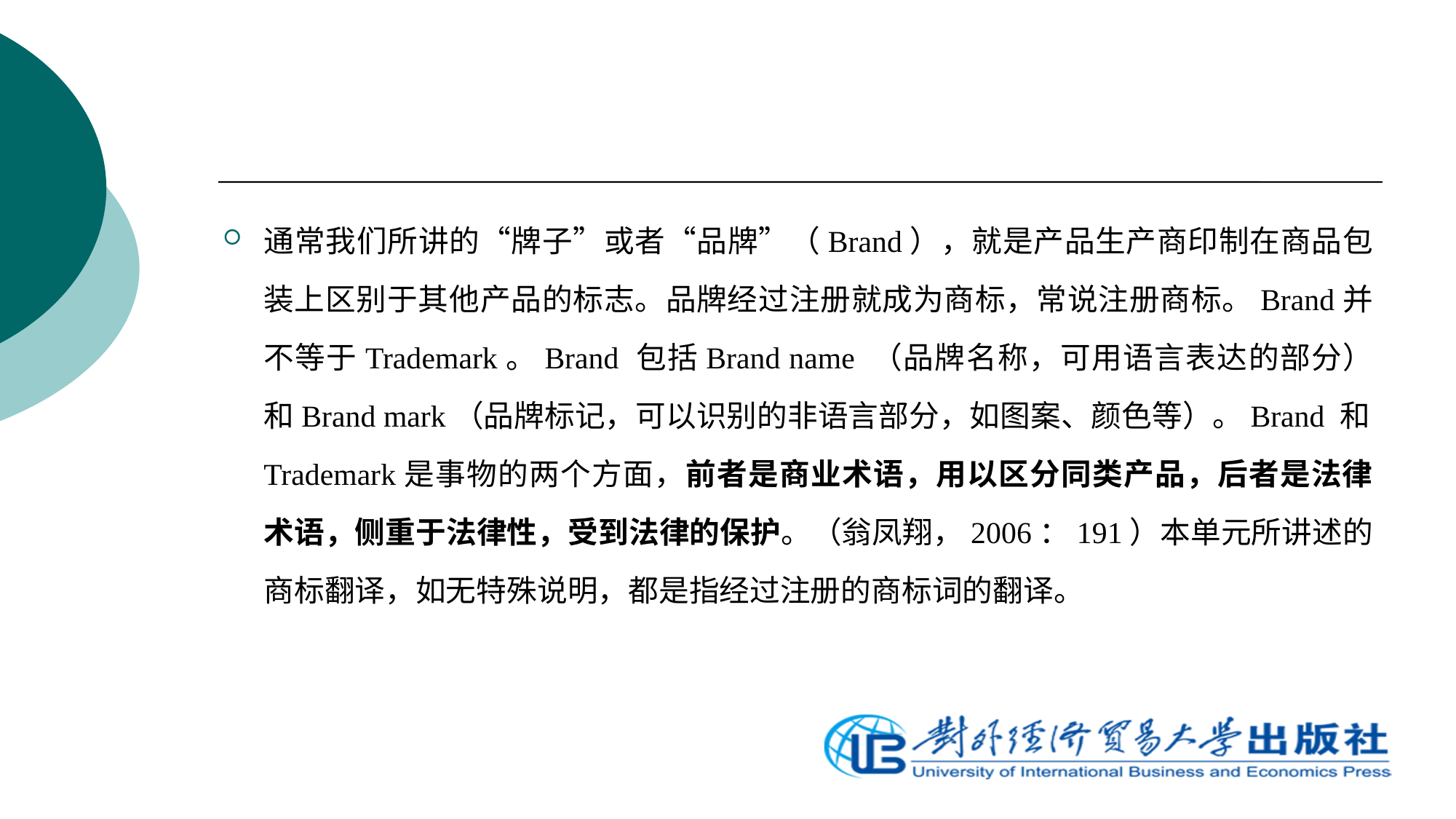

通常我们所讲的“牌子”或者“品牌”（Brand），就是产品生产商印制在商品包装上区别于其他产品的标志。品牌经过注册就成为商标，常说注册商标。Brand并不等于Trademark。Brand 包括Brand name （品牌名称，可用语言表达的部分）和Brand mark（品牌标记，可以识别的非语言部分，如图案、颜色等）。Brand 和Trademark是事物的两个方面，前者是商业术语，用以区分同类产品，后者是法律术语，侧重于法律性，受到法律的保护。（翁凤翔，2006：191）本单元所讲述的商标翻译，如无特殊说明，都是指经过注册的商标词的翻译。